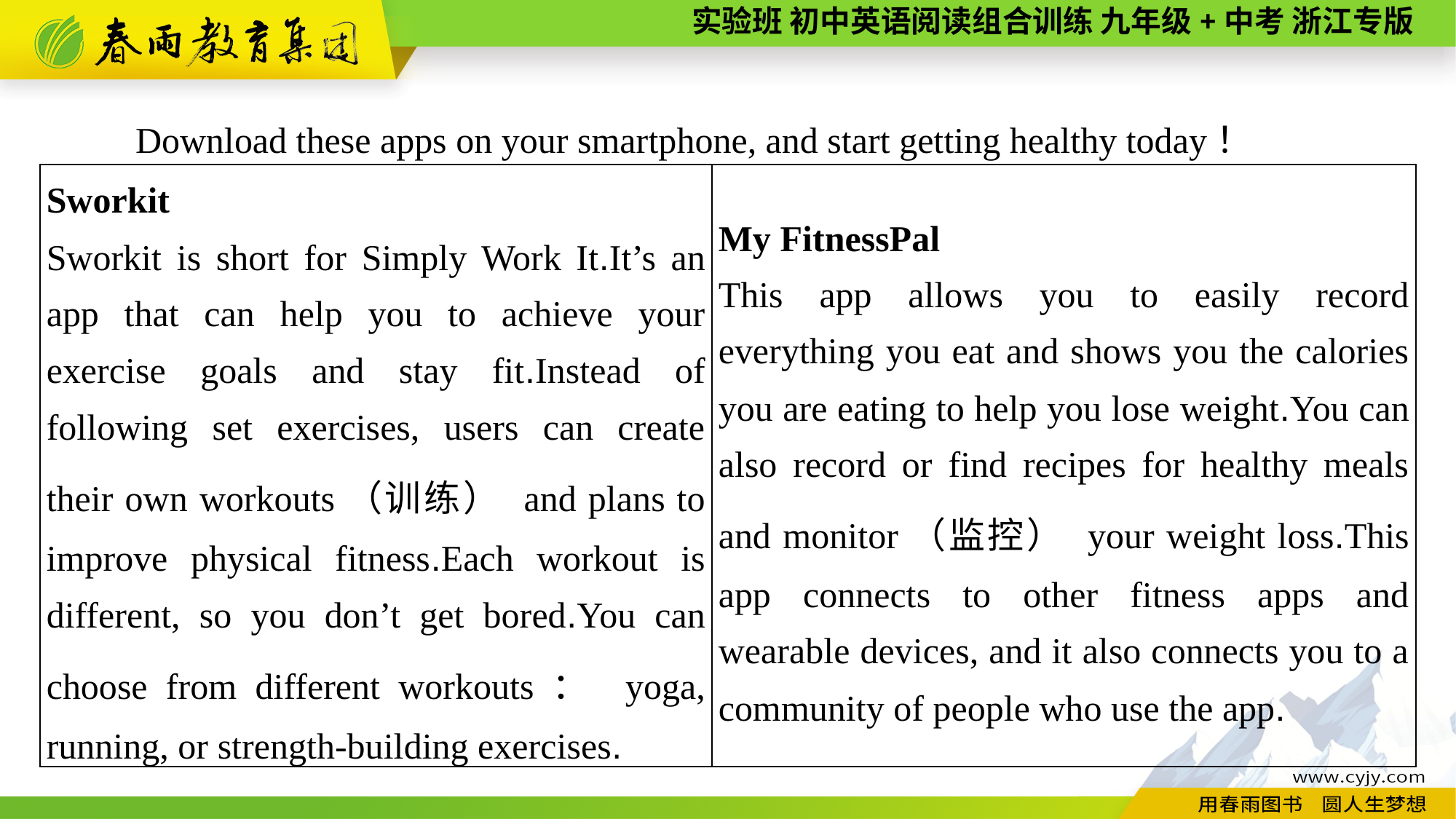

Download these apps on your smartphone, and start getting healthy today！
| Sworkit Sworkit is short for Simply Work It.It’s an app that can help you to achieve your exercise goals and stay fit.Instead of following set exercises, users can create their own workouts（训练） and plans to improve physical fitness.Each workout is different, so you don’t get bored.You can choose from different workouts： yoga, running, or strength-building exercises. | My FitnessPal This app allows you to easily record everything you eat and shows you the calories you are eating to help you lose weight.You can also record or find recipes for healthy meals and monitor（监控） your weight loss.This app connects to other fitness apps and wearable devices, and it also connects you to a community of people who use the app. |
| --- | --- |